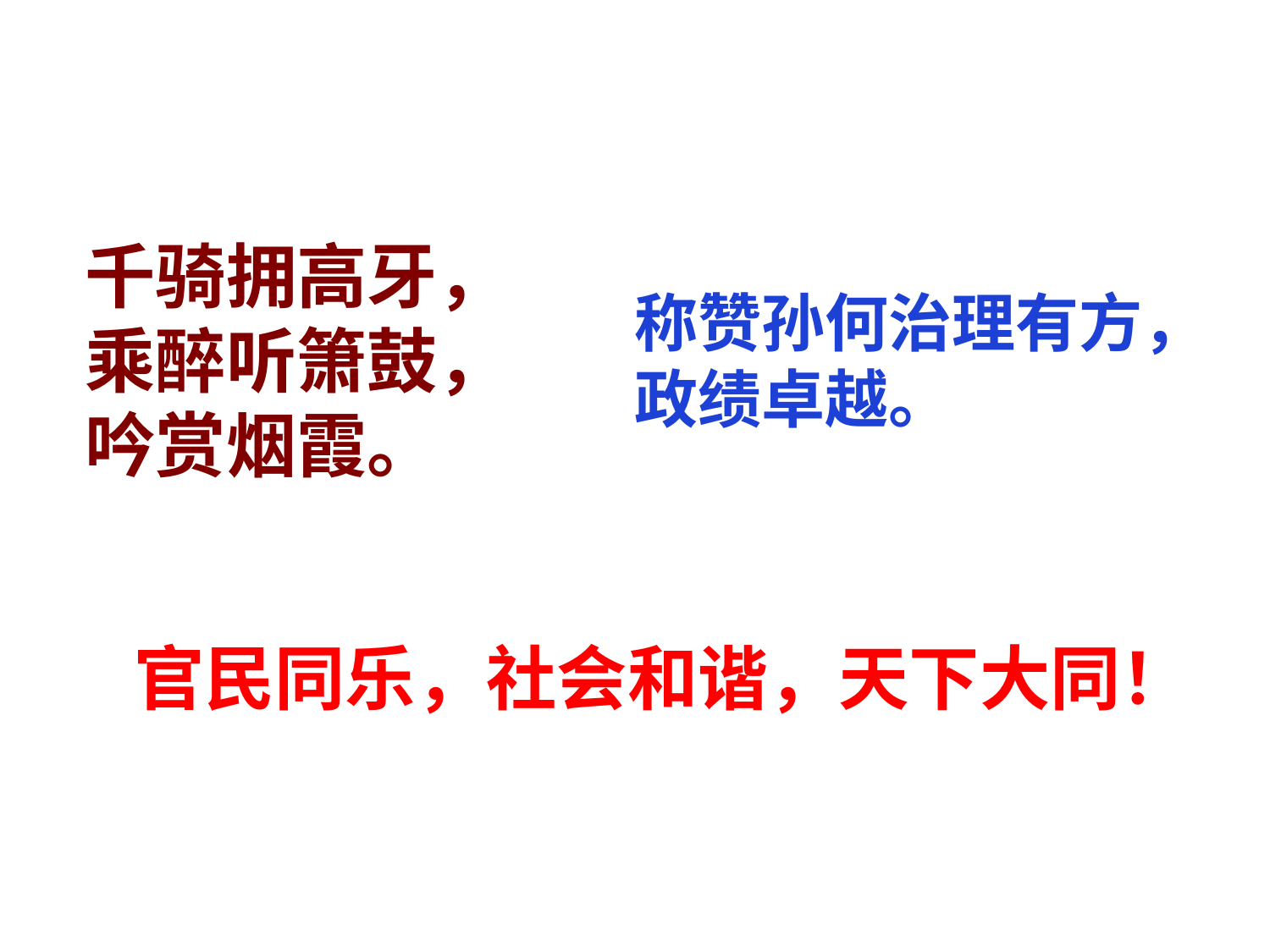

千骑拥高牙，乘醉听箫鼓，吟赏烟霞。
称赞孙何治理有方，政绩卓越。
官民同乐，社会和谐，天下大同！